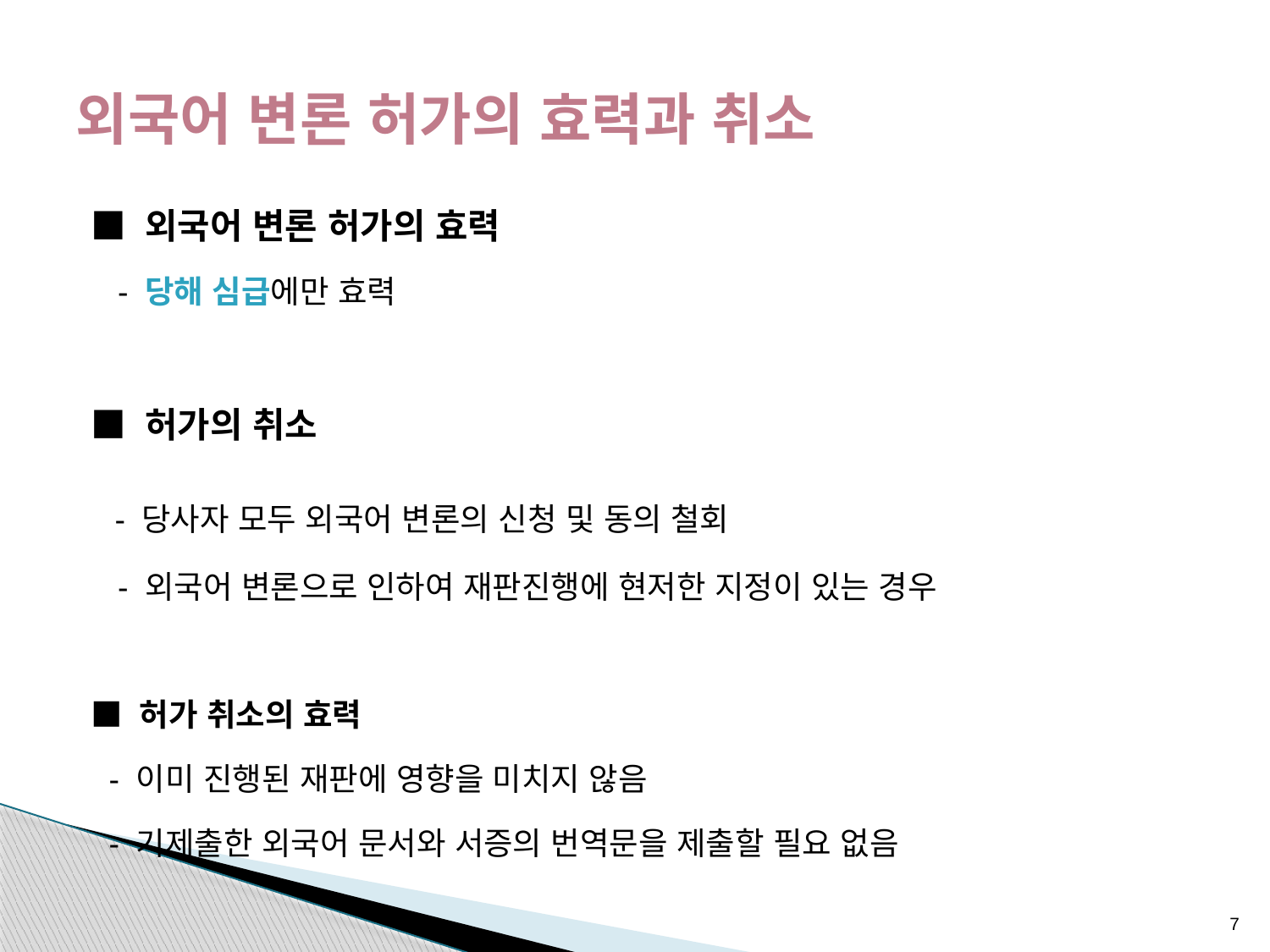

# 외국어 변론 허가의 효력과 취소
■ 외국어 변론 허가의 효력
   - 당해 심급에만 효력

■ 허가의 취소
  - 당사자 모두 외국어 변론의 신청 및 동의 철회
   - 외국어 변론으로 인하여 재판진행에 현저한 지정이 있는 경우

■ 허가 취소의 효력
  - 이미 진행된 재판에 영향을 미치지 않음
  - 기제출한 외국어 문서와 서증의 번역문을 제출할 필요 없음

7